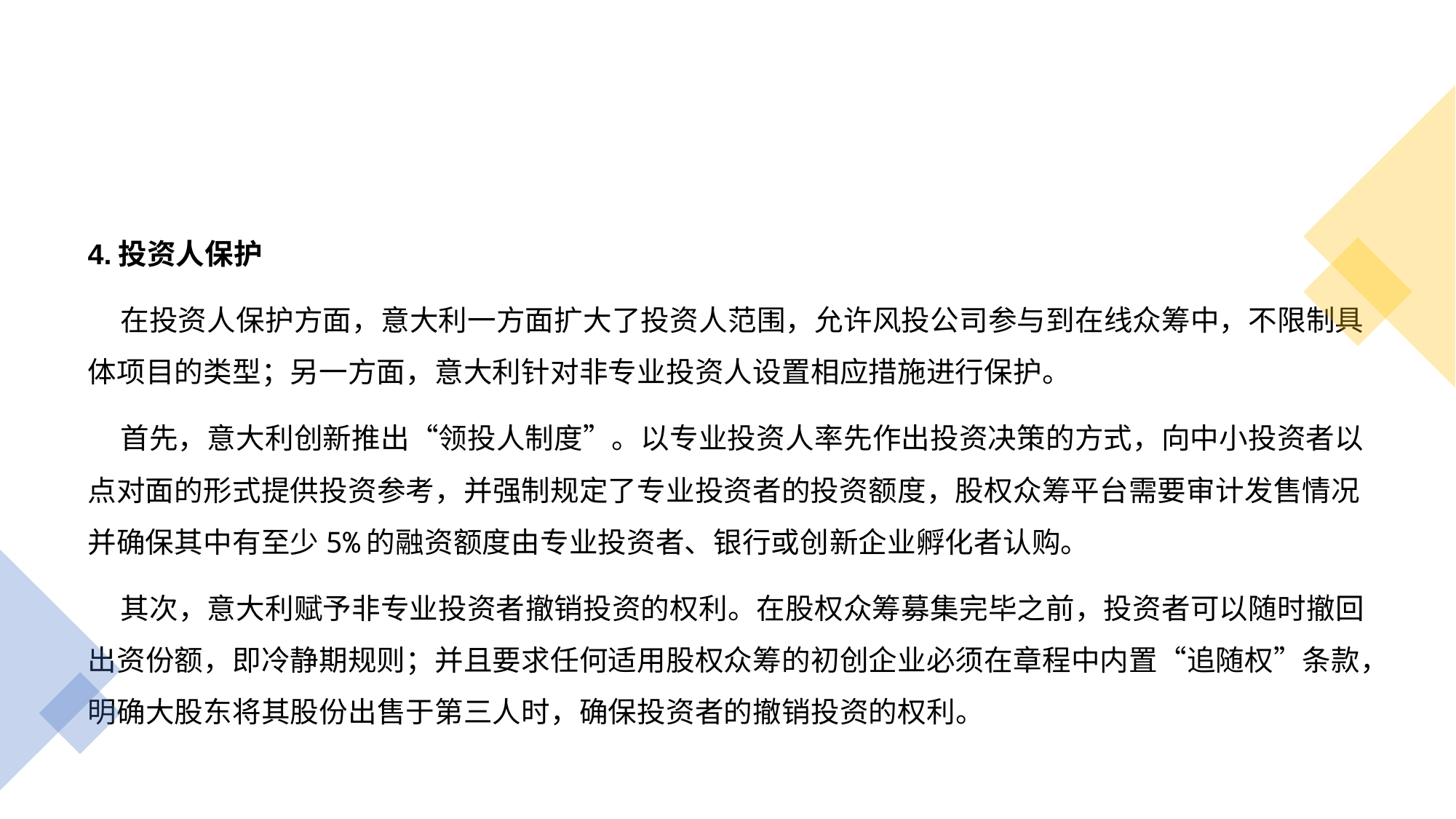

#

4.投资人保护
    在投资人保护方面，意大利一方面扩大了投资人范围，允许风投公司参与到在线众筹中，不限制具体项目的类型；另一方面，意大利针对非专业投资人设置相应措施进行保护。
    首先，意大利创新推出“领投人制度”。以专业投资人率先作出投资决策的方式，向中小投资者以点对面的形式提供投资参考，并强制规定了专业投资者的投资额度，股权众筹平台需要审计发售情况并确保其中有至少5%的融资额度由专业投资者、银行或创新企业孵化者认购。
    其次，意大利赋予非专业投资者撤销投资的权利。在股权众筹募集完毕之前，投资者可以随时撤回出资份额，即冷静期规则；并且要求任何适用股权众筹的初创企业必须在章程中内置“追随权”条款，明确大股东将其股份出售于第三人时，确保投资者的撤销投资的权利。